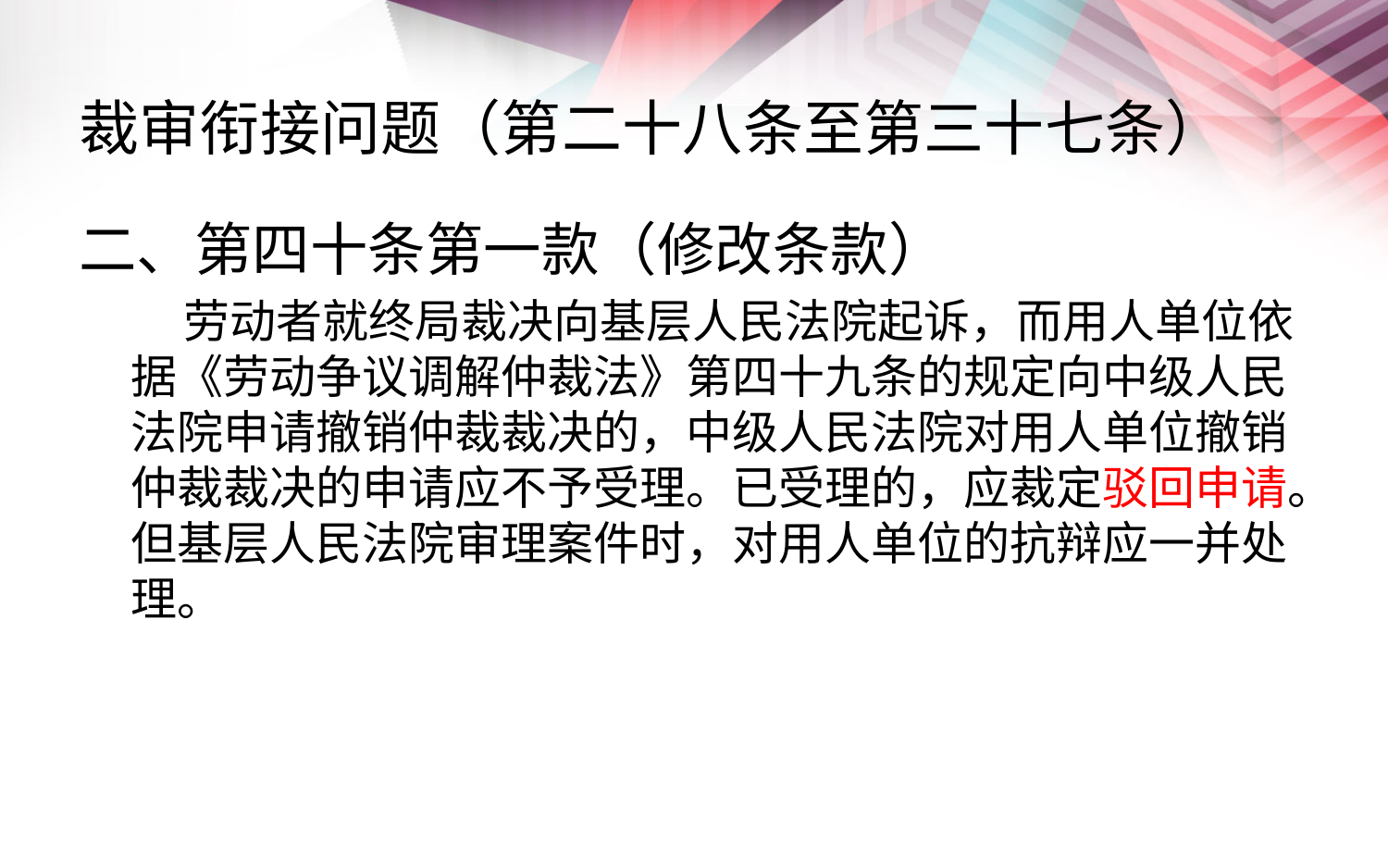

# 裁审衔接问题（第二十八条至第三十七条）
二、第四十条第一款（修改条款）
         劳动者就终局裁决向基层人民法院起诉，而用人单位依据《劳动争议调解仲裁法》第四十九条的规定向中级人民法院申请撤销仲裁裁决的，中级人民法院对用人单位撤销仲裁裁决的申请应不予受理。已受理的，应裁定驳回申请。但基层人民法院审理案件时，对用人单位的抗辩应一并处理。